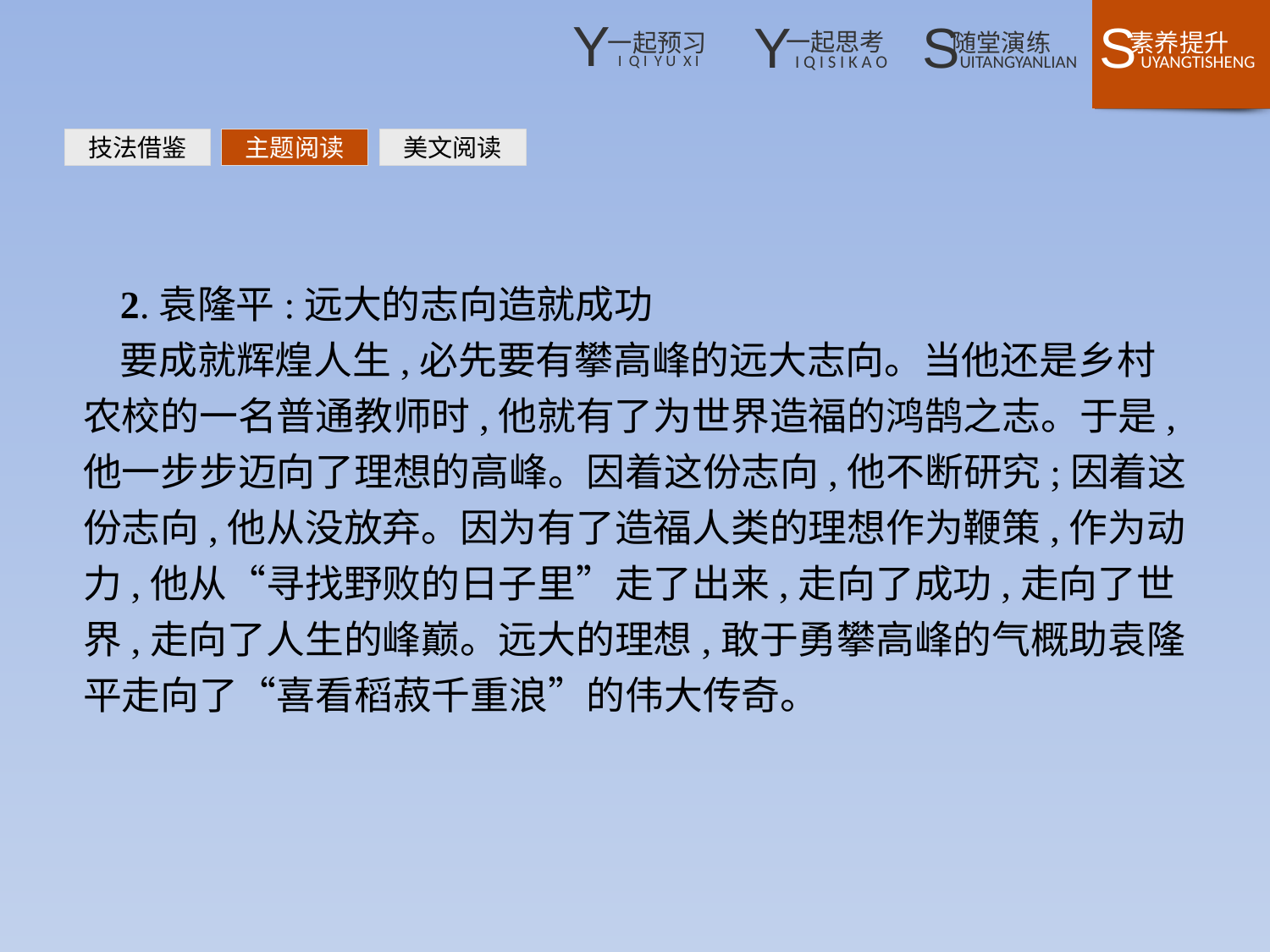

技法借鉴
主题阅读
美文阅读
2.袁隆平:远大的志向造就成功
要成就辉煌人生,必先要有攀高峰的远大志向。当他还是乡村农校的一名普通教师时,他就有了为世界造福的鸿鹄之志。于是,他一步步迈向了理想的高峰。因着这份志向,他不断研究;因着这份志向,他从没放弃。因为有了造福人类的理想作为鞭策,作为动力,他从“寻找野败的日子里”走了出来,走向了成功,走向了世界,走向了人生的峰巅。远大的理想,敢于勇攀高峰的气概助袁隆平走向了“喜看稻菽千重浪”的伟大传奇。